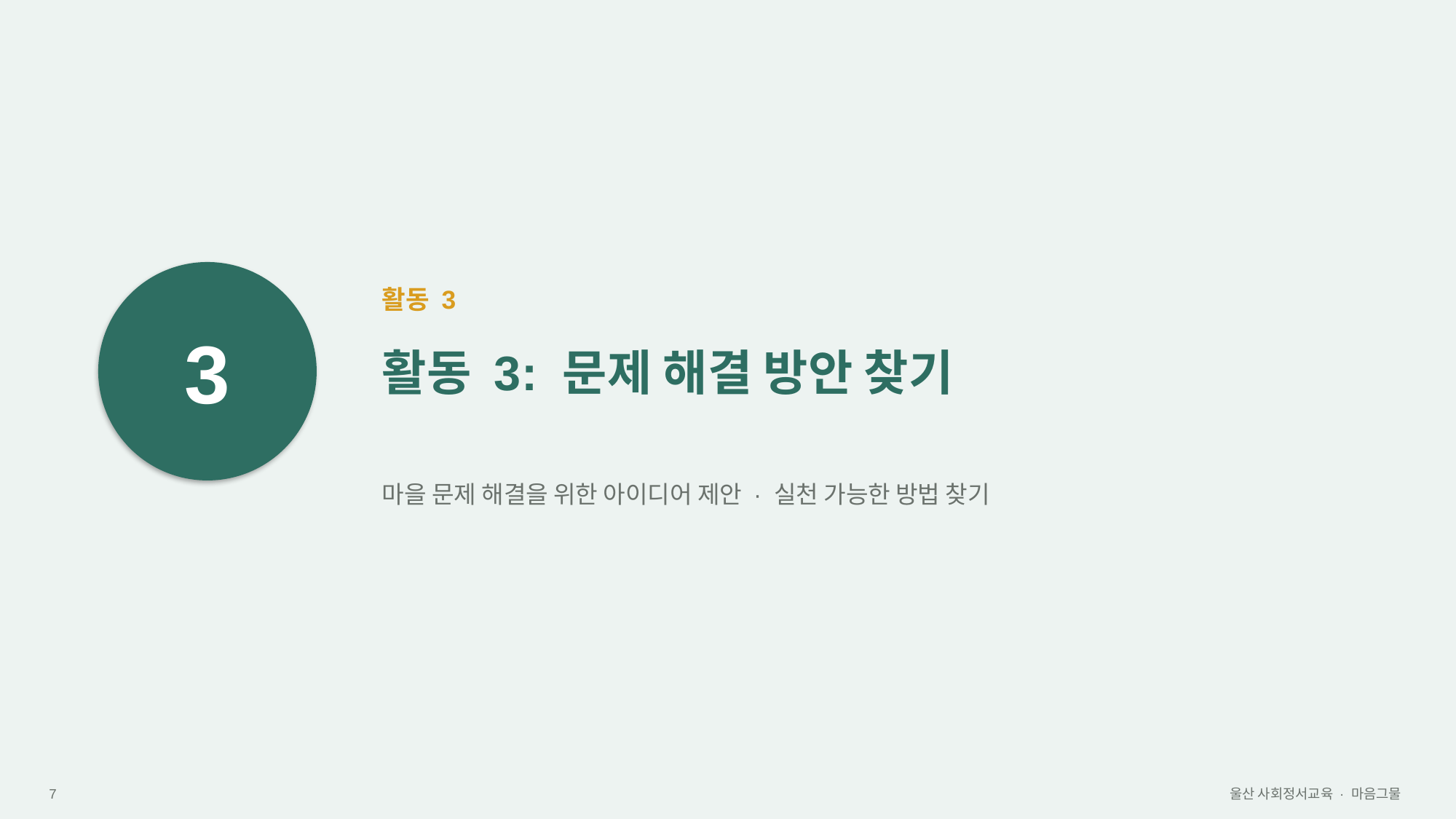

3
활동 3
활동 3: 문제 해결 방안 찾기
마을 문제 해결을 위한 아이디어 제안 · 실천 가능한 방법 찾기
7
울산 사회정서교육 · 마음그물